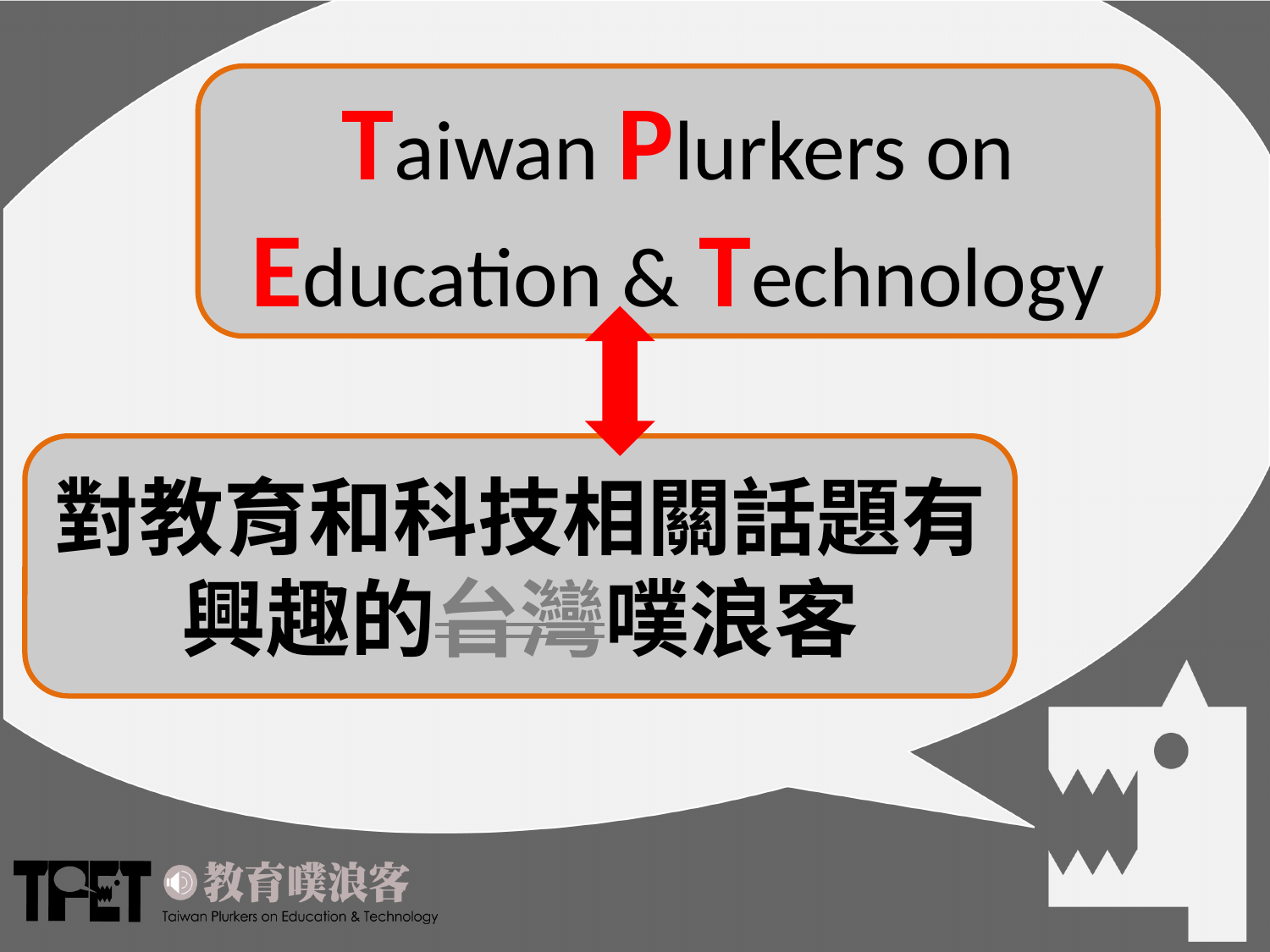

Taiwan Plurkers on Education & Technology

對教育和科技相關話題有興趣的台灣噗浪客